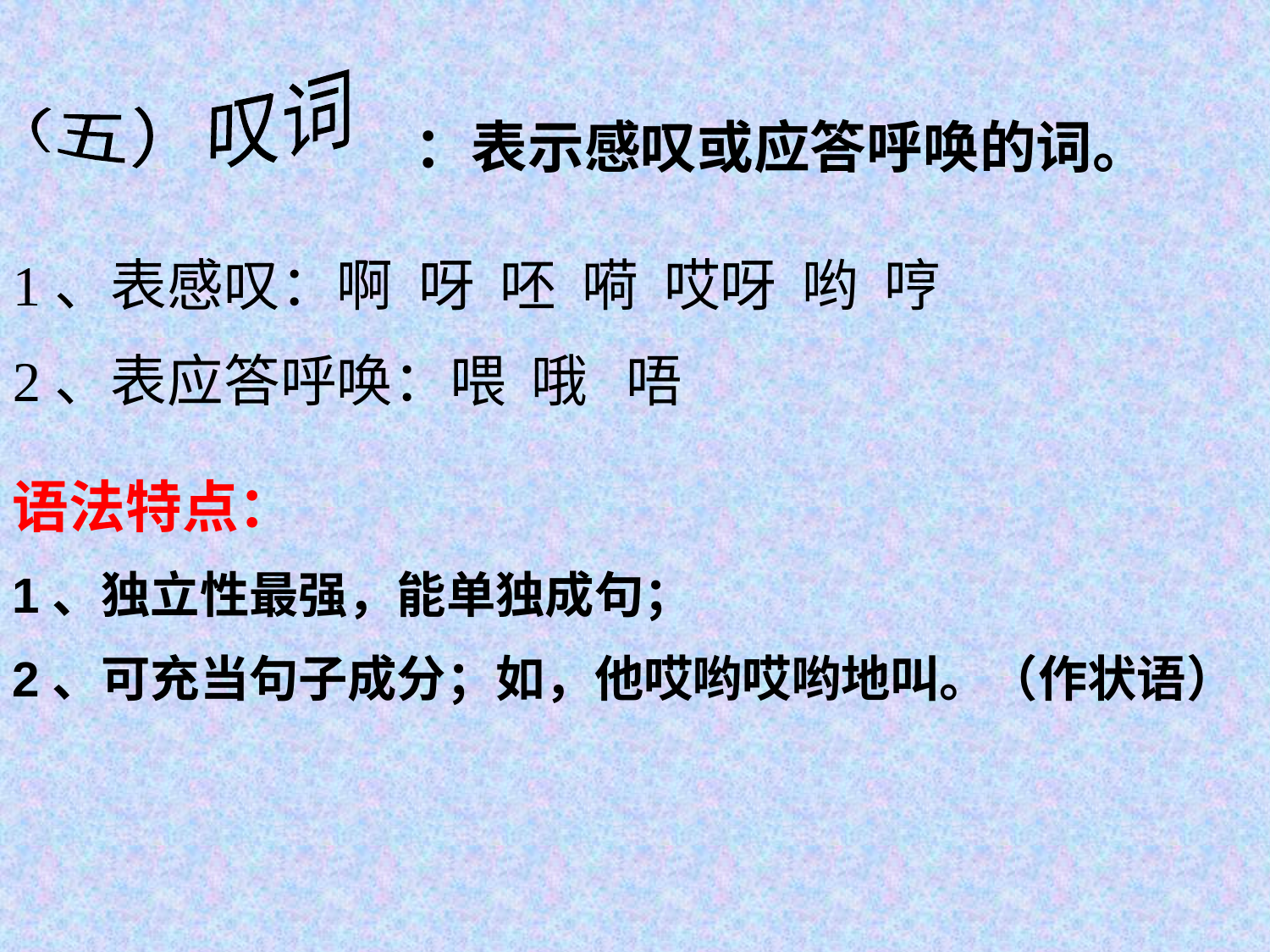

（五）叹词
：表示感叹或应答呼唤的词。
1、表感叹：啊  呀  呸  嗬  哎呀  哟  哼
2、表应答呼唤：喂  哦   唔
语法特点：
1、独立性最强，能单独成句；
2、可充当句子成分；如，他哎哟哎哟地叫。（作状语）